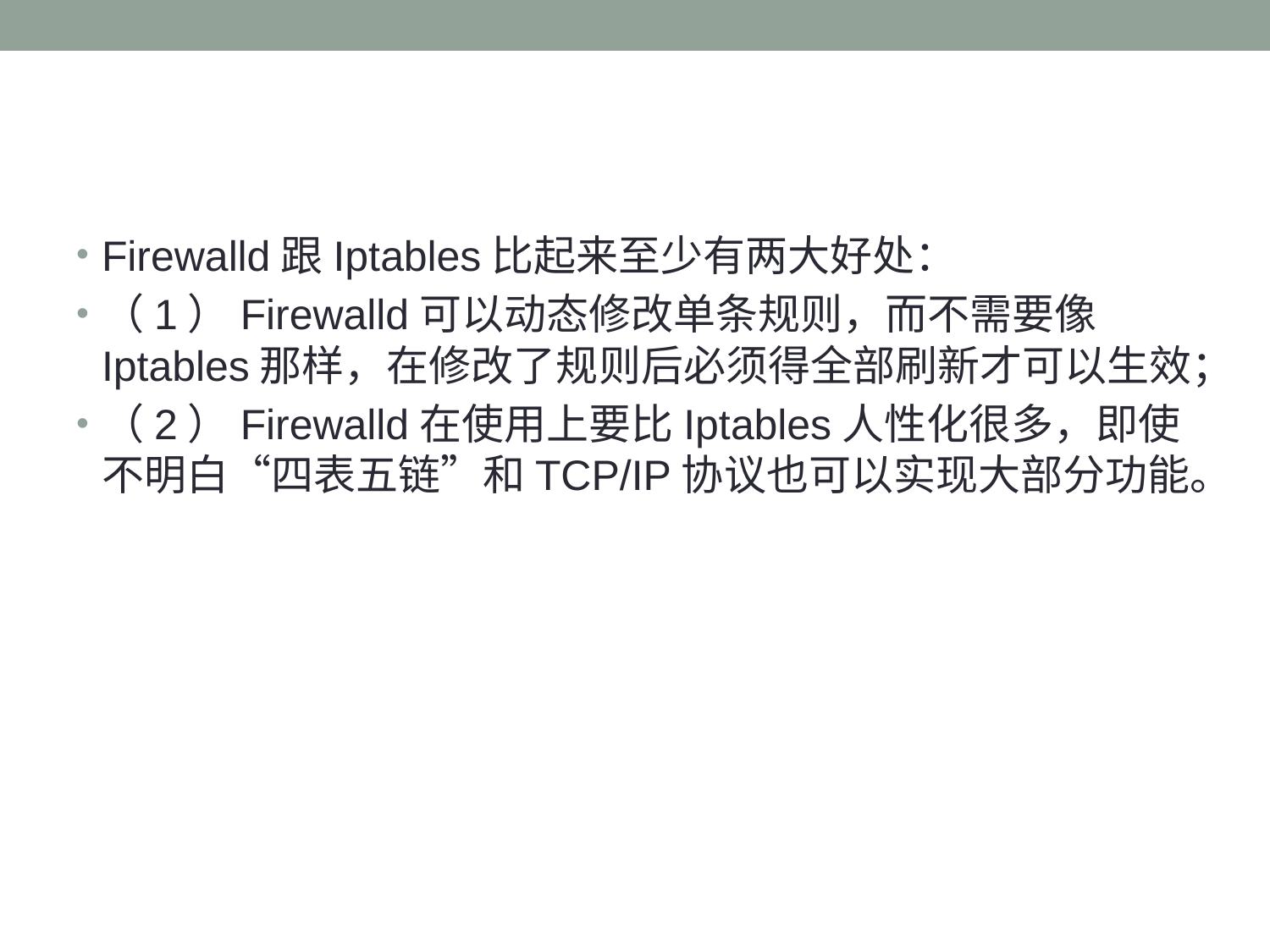

#
Firewalld跟Iptables比起来至少有两大好处：
（1）Firewalld可以动态修改单条规则，而不需要像Iptables那样，在修改了规则后必须得全部刷新才可以生效；
（2）Firewalld在使用上要比Iptables人性化很多，即使不明白“四表五链”和TCP/IP协议也可以实现大部分功能。